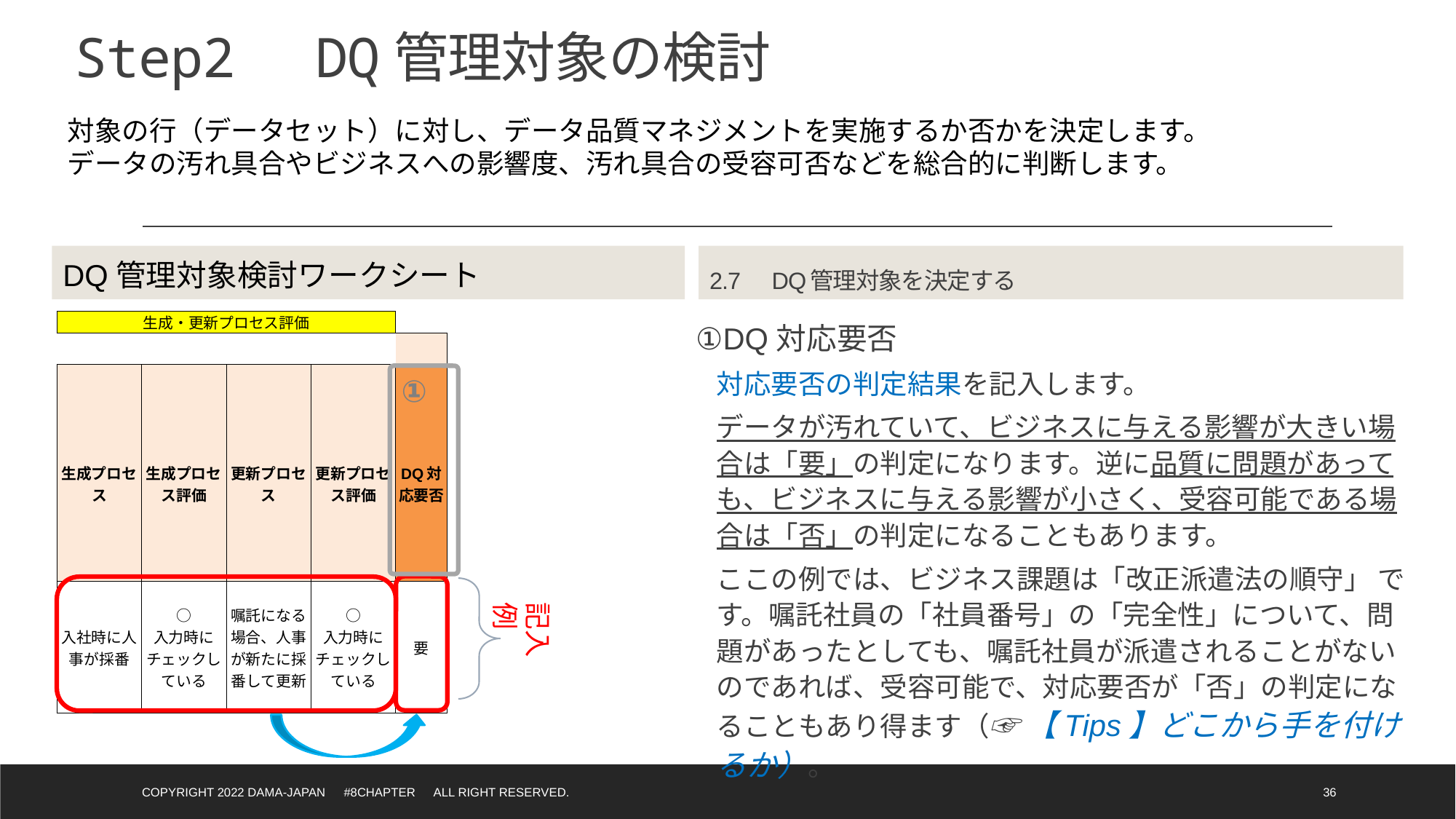

# Step2　DQ管理対象の検討
対象の行（データセット）に対し、データ品質マネジメントを実施するか否かを決定します。
データの汚れ具合やビジネスへの影響度、汚れ具合の受容可否などを総合的に判断します。
DQ管理対象検討ワークシート
2.7　DQ管理対象を決定する
①DQ対応要否
対応要否の判定結果を記入します。
データが汚れていて、ビジネスに与える影響が大きい場合は「要」の判定になります。逆に品質に問題があっても、ビジネスに与える影響が小さく、受容可能である場合は「否」の判定になることもあります。
ここの例では、ビジネス課題は「改正派遣法の順守」 です。嘱託社員の「社員番号」の「完全性」について、問題があったとしても、嘱託社員が派遣されることがないのであれば、受容可能で、対応要否が「否」の判定になることもあり得ます（☞ 【Tips】どこから手を付けるか）。

| 生成・更新プロセス評価 |  |  |  |  |
| --- | --- | --- | --- | --- |
|  |  |  |  |  |
|  |  |  |  |  |
| 生成プロセス | 生成プロセス評価 | 更新プロセス | 更新プロセス評価 | DQ対応要否 |
| 入社時に人事が採番 | ○ 入力時にチェックしている | 嘱託になる場合、人事が新たに採番して更新 | ○ 入力時にチェックしている | 要 |

①

記入例

Copyright 2022 DAMA-JAPAN　#8chapter　All right reserved.
36